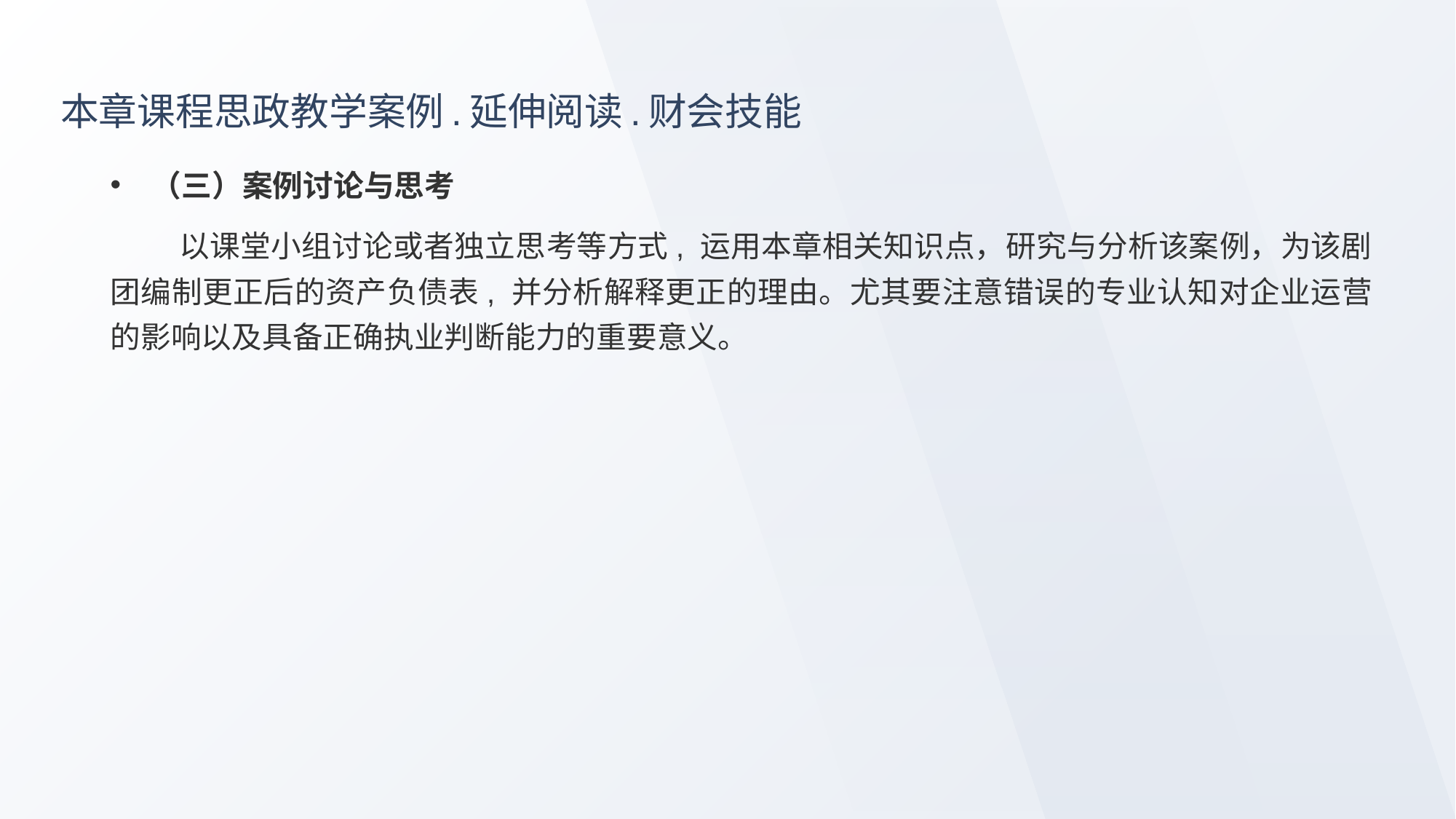

# 本章课程思政教学案例.延伸阅读.财会技能
（三）案例讨论与思考
 以课堂小组讨论或者独立思考等方式, 运用本章相关知识点，研究与分析该案例，为该剧团编制更正后的资产负债表, 并分析解释更正的理由。尤其要注意错误的专业认知对企业运营的影响以及具备正确执业判断能力的重要意义。